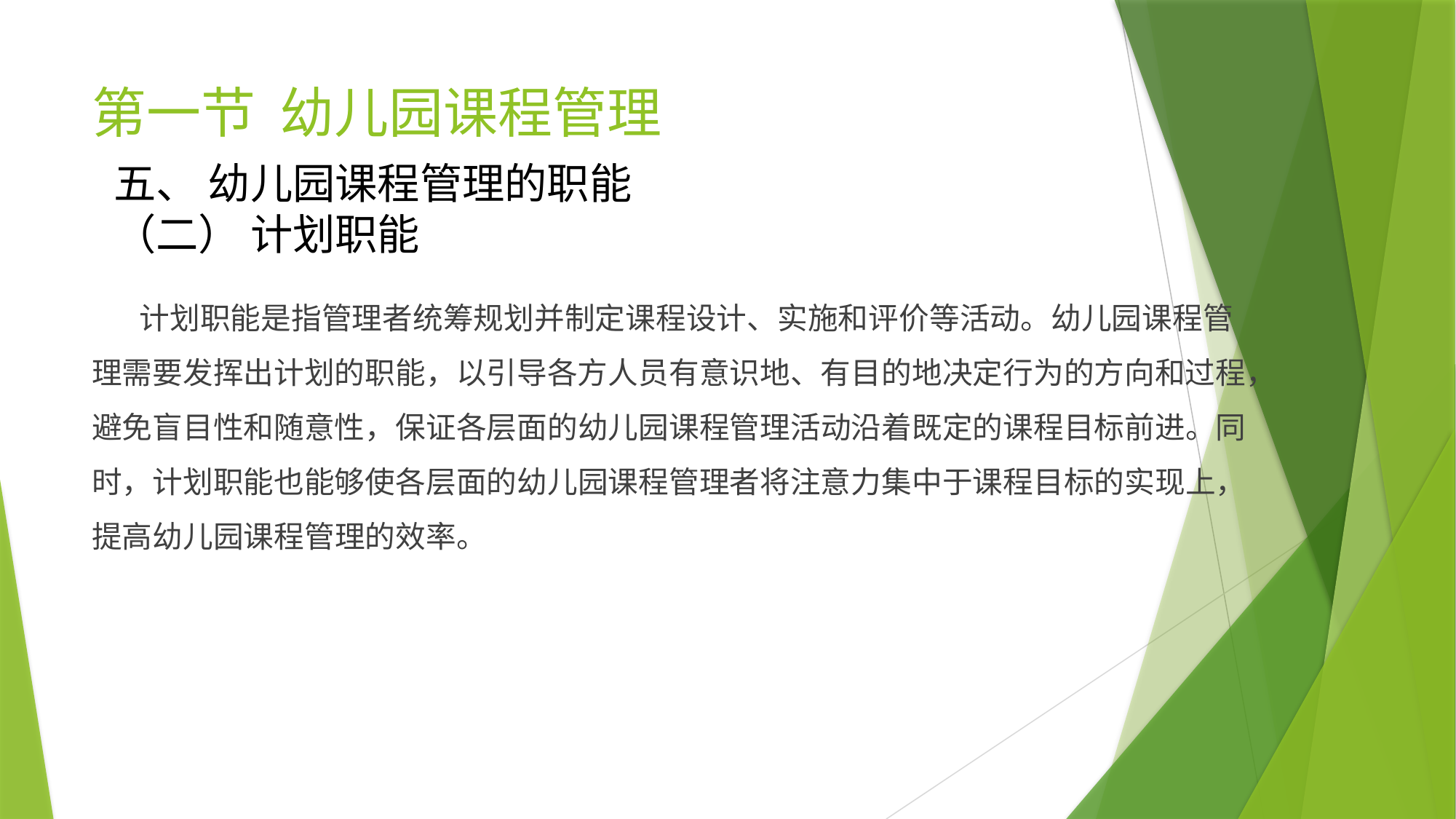

# 第一节  幼儿园课程管理
五、 幼儿园课程管理的职能
（二） 计划职能
      计划职能是指管理者统筹规划并制定课程设计、实施和评价等活动。幼儿园课程管理需要发挥出计划的职能，以引导各方人员有意识地、有目的地决定行为的方向和过程，避免盲目性和随意性，保证各层面的幼儿园课程管理活动沿着既定的课程目标前进。同时，计划职能也能够使各层面的幼儿园课程管理者将注意力集中于课程目标的实现上，提高幼儿园课程管理的效率。